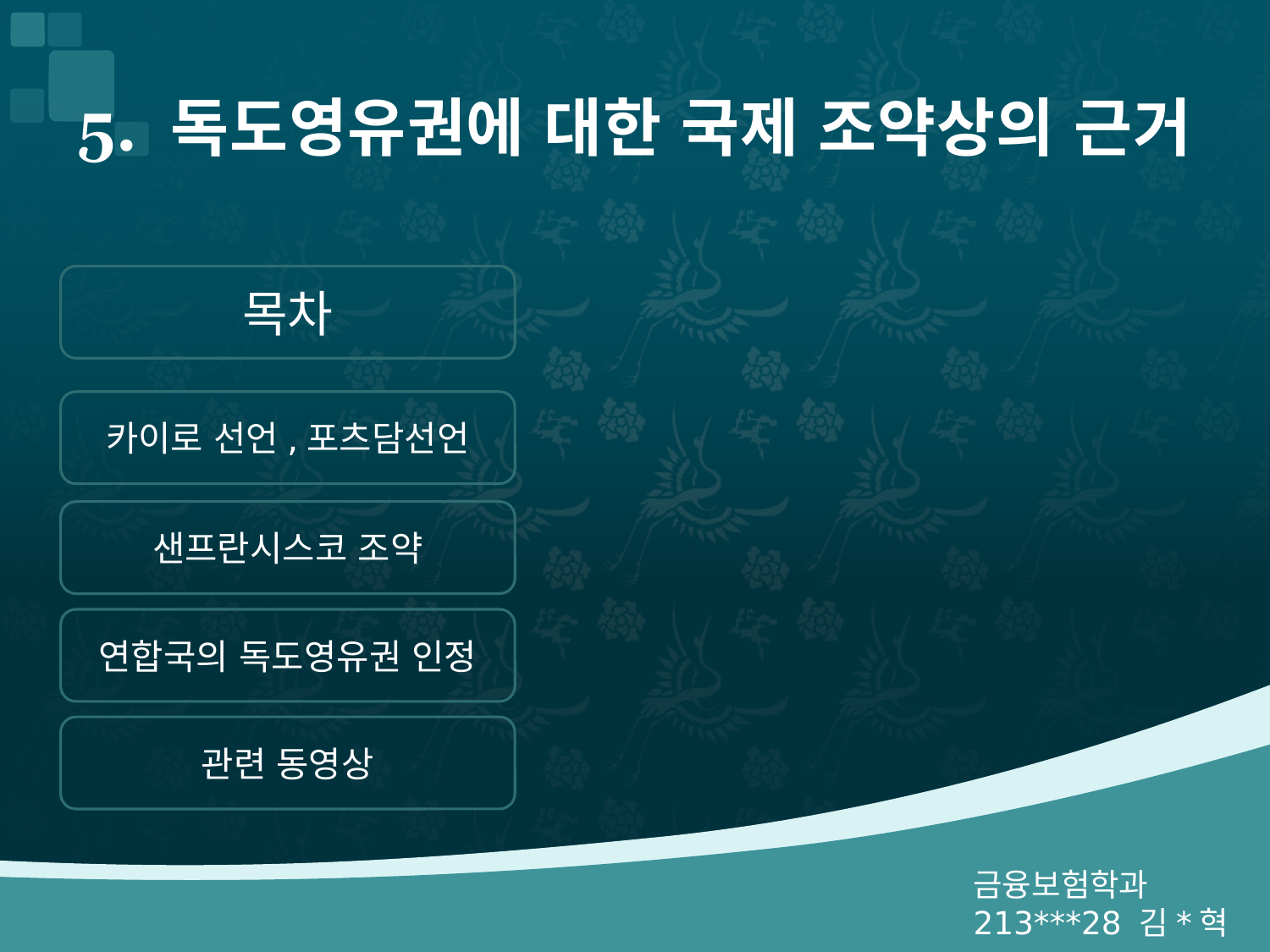

# 5. 독도영유권에 대한 국제 조약상의 근거
목차
카이로 선언,포츠담선언
샌프란시스코 조약
연합국의 독도영유권 인정
관련 동영상
금융보험학과213***28 김*혁